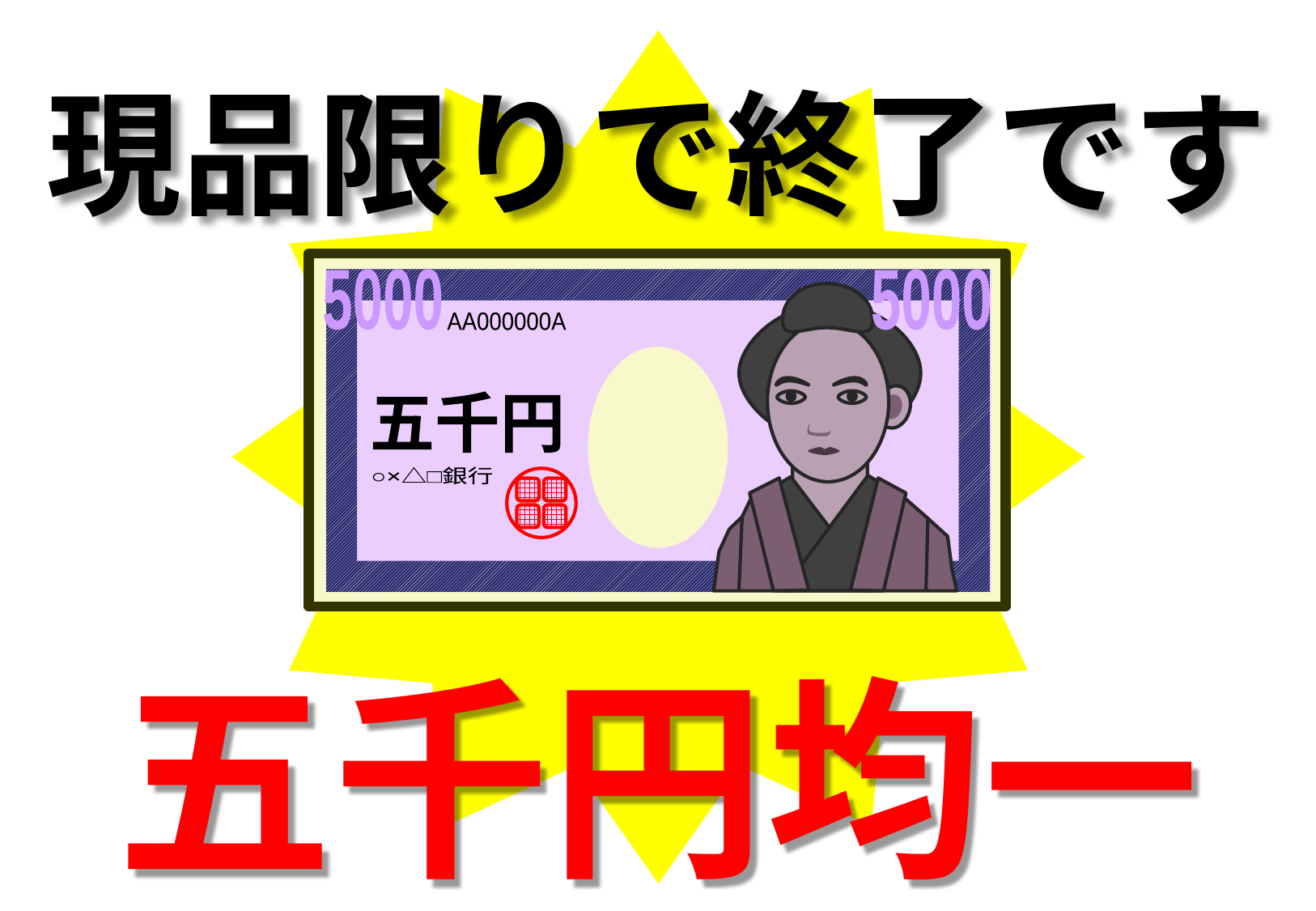

現品限りで終了です

5000
5000

AA000000A

五千円
○×△□銀行

五千円均一